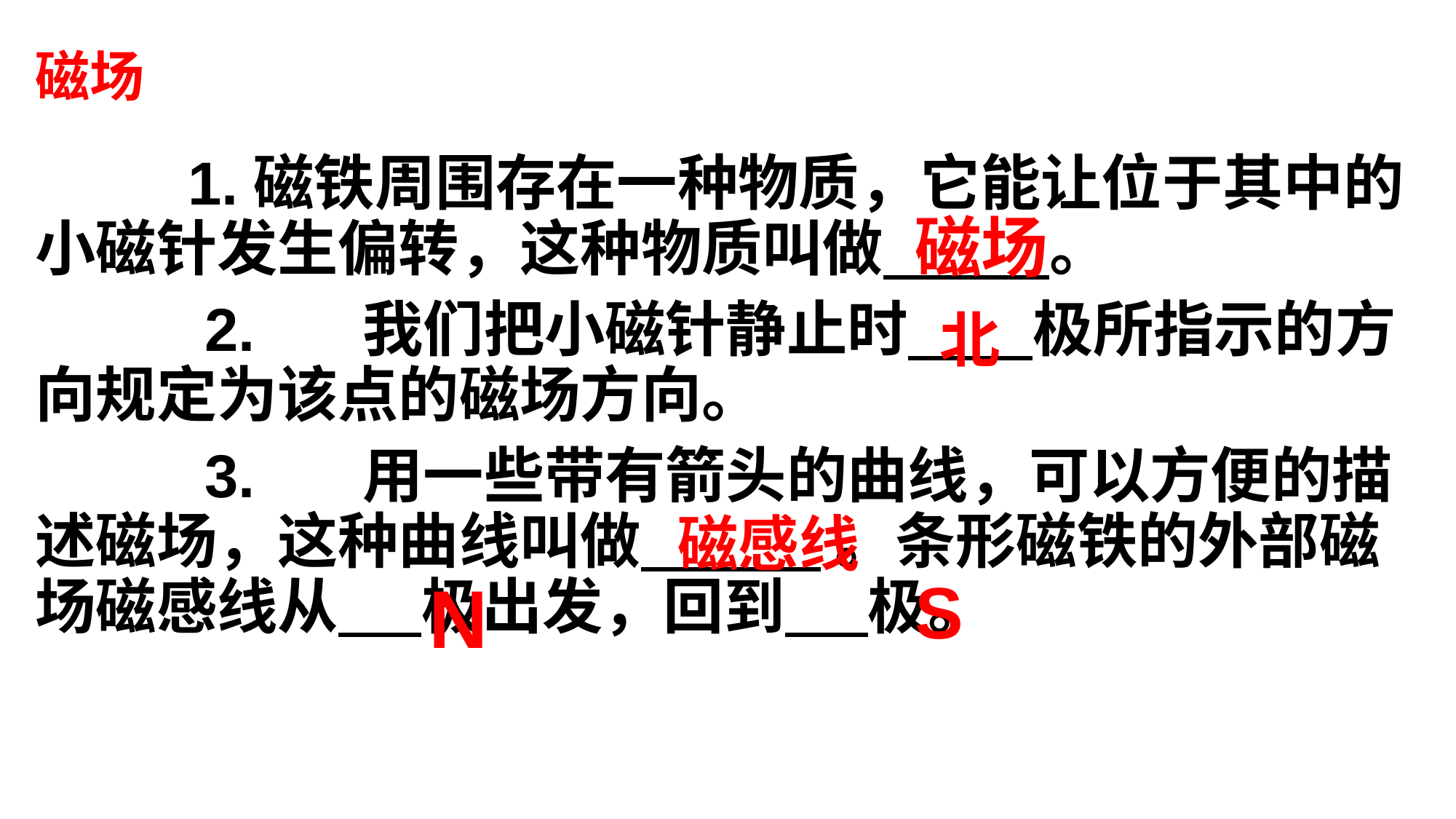

# 磁场
         1.	磁铁周围存在一种物质，它能让位于其中的小磁针发生偏转，这种物质叫做            。
          2.	我们把小磁针静止时         极所指示的方向规定为该点的磁场方向。
          3.	用一些带有箭头的曲线，可以方便的描述磁场，这种曲线叫做              。条形磁铁的外部磁场磁感线从      极出发，回到      极。

磁场
北
磁感线
N
S